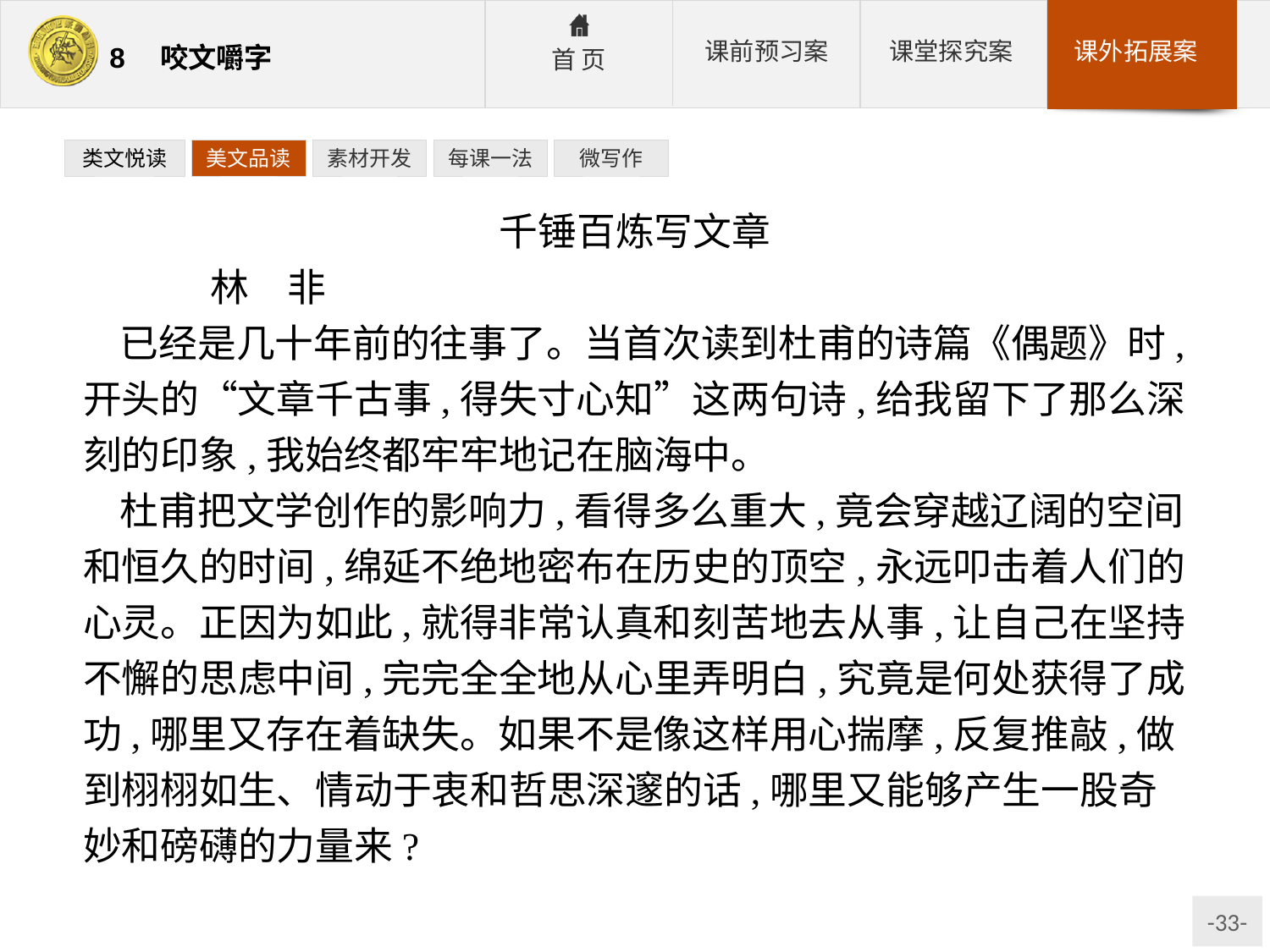

类文悦读
美文品读
素材开发
每课一法
微写作
千锤百炼写文章
	林　非
已经是几十年前的往事了。当首次读到杜甫的诗篇《偶题》时,开头的“文章千古事,得失寸心知”这两句诗,给我留下了那么深刻的印象,我始终都牢牢地记在脑海中。
杜甫把文学创作的影响力,看得多么重大,竟会穿越辽阔的空间和恒久的时间,绵延不绝地密布在历史的顶空,永远叩击着人们的心灵。正因为如此,就得非常认真和刻苦地去从事,让自己在坚持不懈的思虑中间,完完全全地从心里弄明白,究竟是何处获得了成功,哪里又存在着缺失。如果不是像这样用心揣摩,反复推敲,做到栩栩如生、情动于衷和哲思深邃的话,哪里又能够产生一股奇妙和磅礴的力量来?